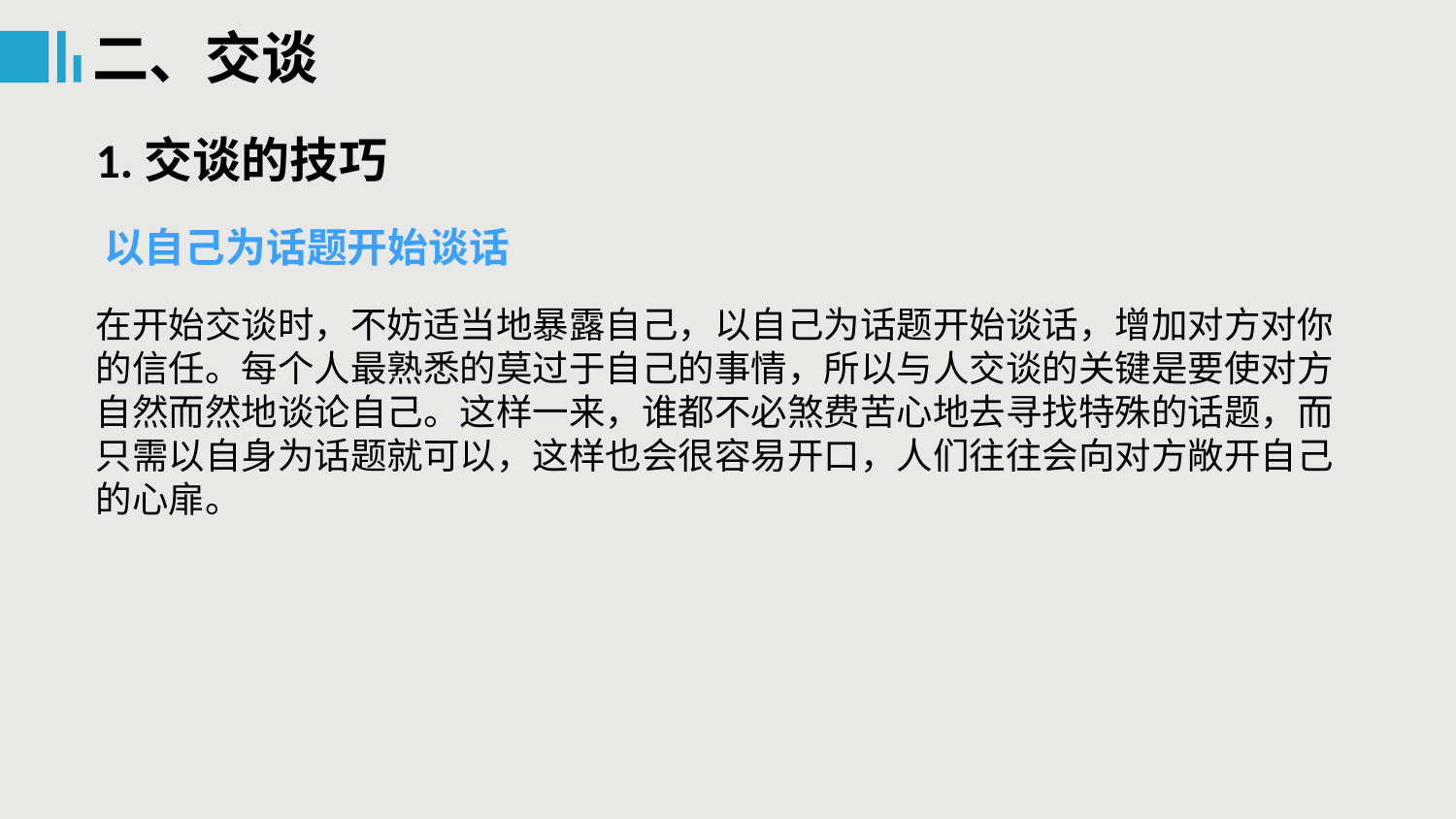

二、交谈

1.交谈的技巧
 以自己为话题开始谈话
在开始交谈时，不妨适当地暴露自己，以自己为话题开始谈话，增加对方对你的信任。每个人最熟悉的莫过于自己的事情，所以与人交谈的关键是要使对方自然而然地谈论自己。这样一来，谁都不必煞费苦心地去寻找特殊的话题，而只需以自身为话题就可以，这样也会很容易开口，人们往往会向对方敞开自己的心扉。